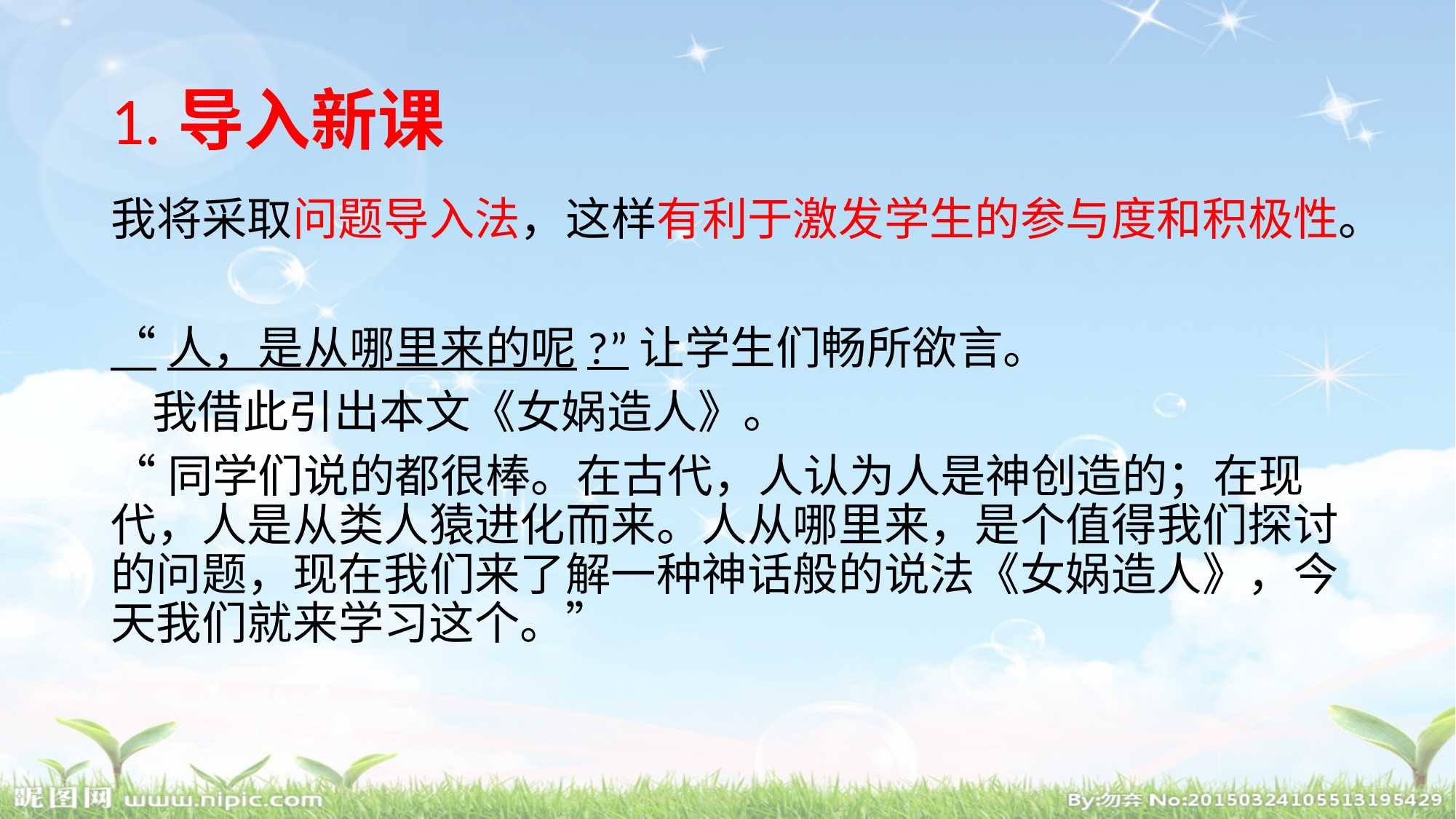

# 1.导入新课
我将采取问题导入法，这样有利于激发学生的参与度和积极性。

“人，是从哪里来的呢?”让学生们畅所欲言。
   我借此引出本文《女娲造人》。
“同学们说的都很棒。在古代，人认为人是神创造的；在现代，人是从类人猿进化而来。人从哪里来，是个值得我们探讨的问题，现在我们来了解一种神话般的说法《女娲造人》，今天我们就来学习这个。”